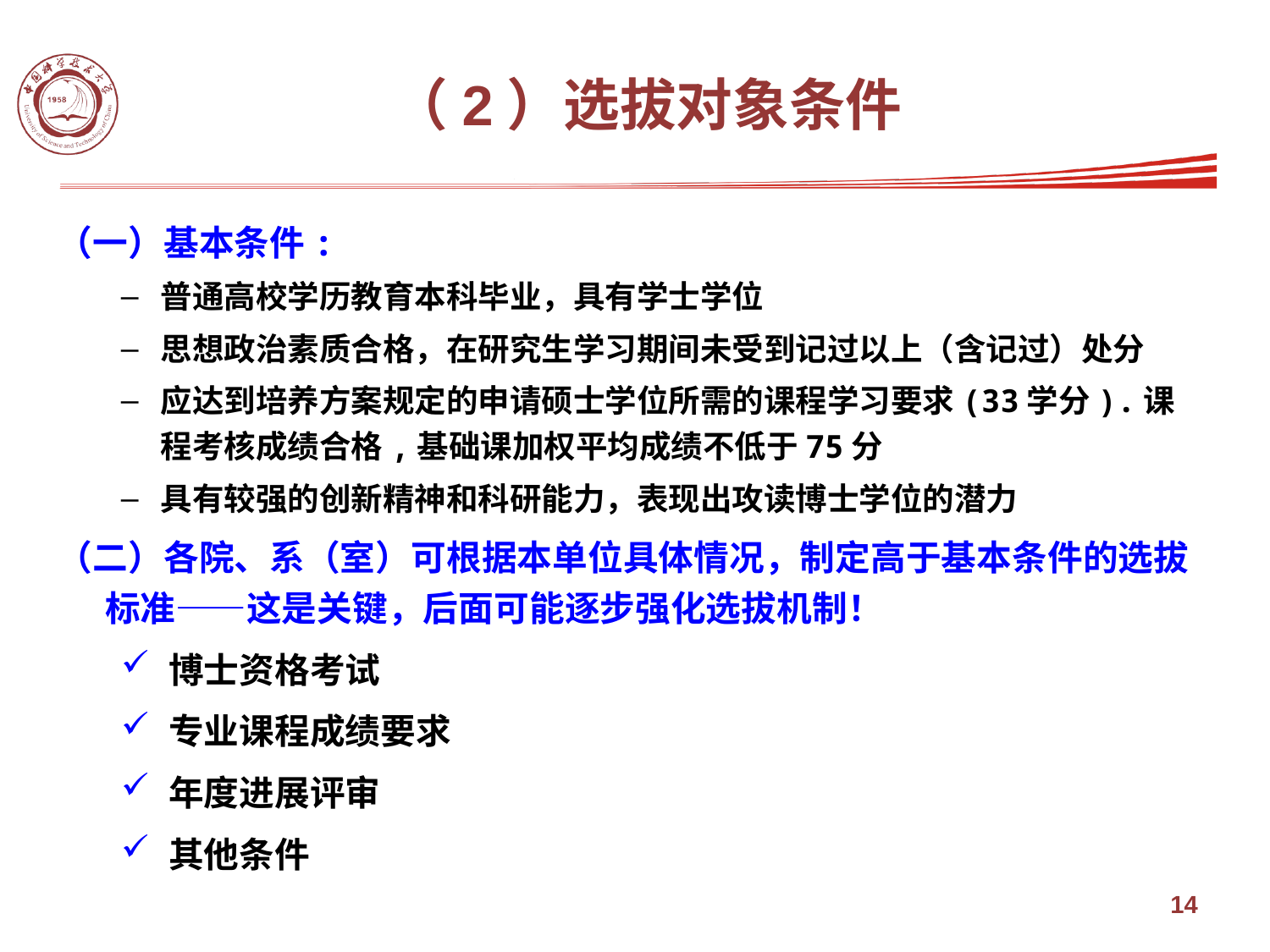

（2）选拔对象条件
（一）基本条件:
普通高校学历教育本科毕业，具有学士学位
思想政治素质合格，在研究生学习期间未受到记过以上（含记过）处分
应达到培养方案规定的申请硕士学位所需的课程学习要求(33学分).课程考核成绩合格,基础课加权平均成绩不低于75分
具有较强的创新精神和科研能力，表现出攻读博士学位的潜力
（二）各院、系（室）可根据本单位具体情况，制定高于基本条件的选拔标准——这是关键，后面可能逐步强化选拔机制！
博士资格考试
专业课程成绩要求
年度进展评审
其他条件